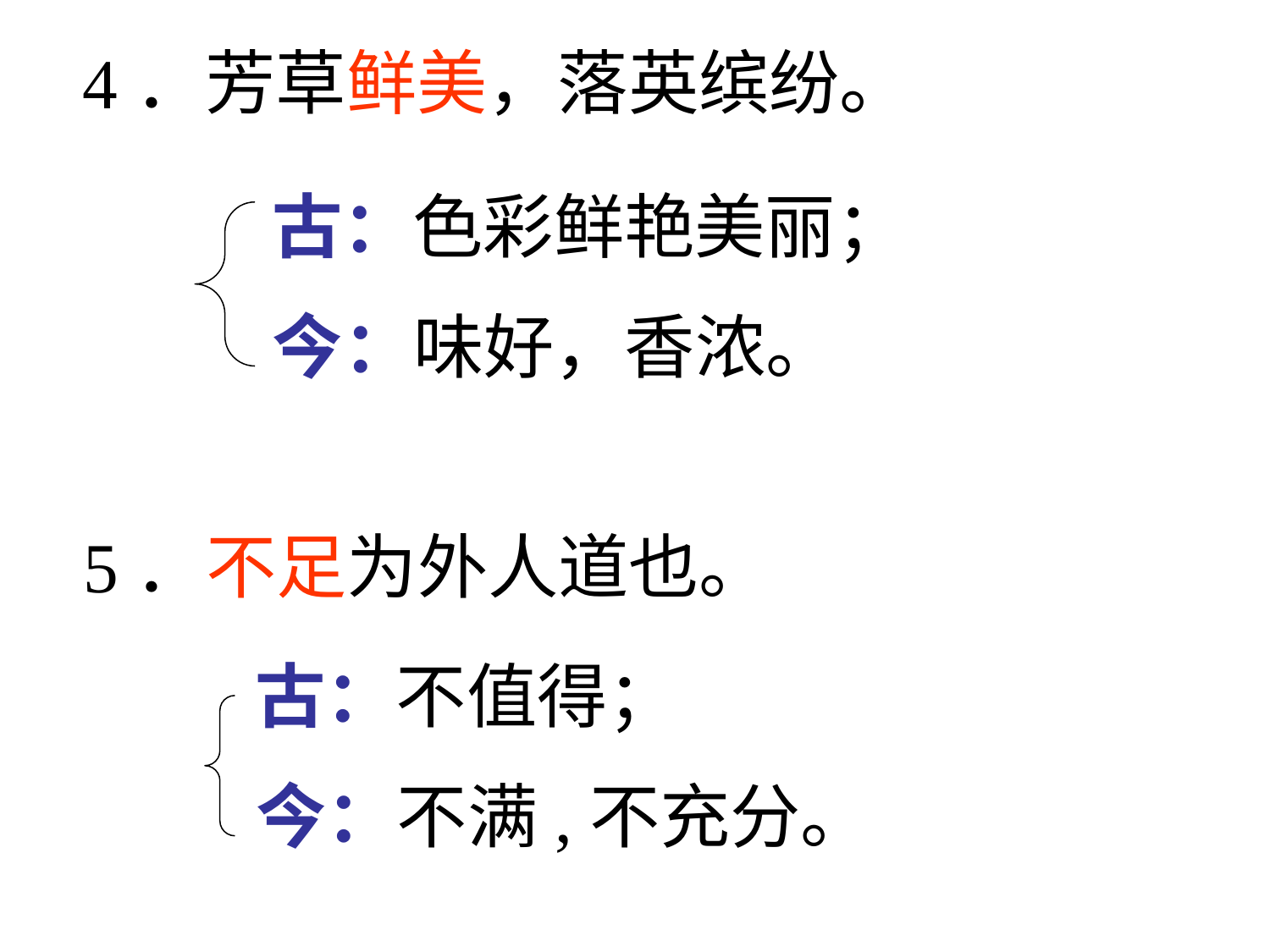

4．芳草鲜美，落英缤纷。
   古：色彩鲜艳美丽；
   今：味好，香浓。

    5．不足为外人道也。
    古：不值得；
    今：不满,不充分。